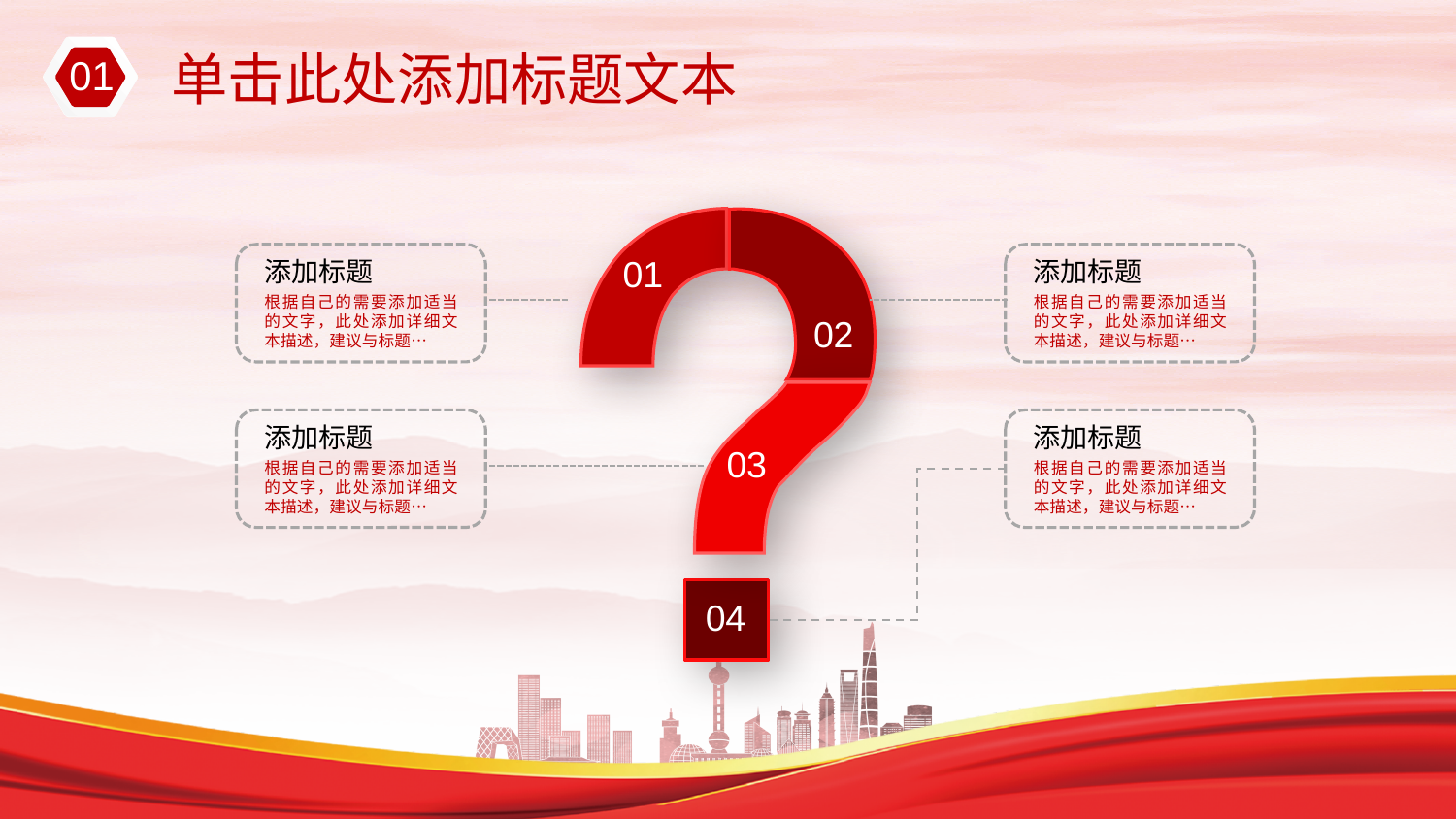

01

单击此处添加标题文本

01

添加标题
根据自己的需要添加适当的文字，此处添加详细文本描述，建议与标题…

添加标题
根据自己的需要添加适当的文字，此处添加详细文本描述，建议与标题…
02

添加标题
根据自己的需要添加适当的文字，此处添加详细文本描述，建议与标题…

添加标题
根据自己的需要添加适当的文字，此处添加详细文本描述，建议与标题…
03

04